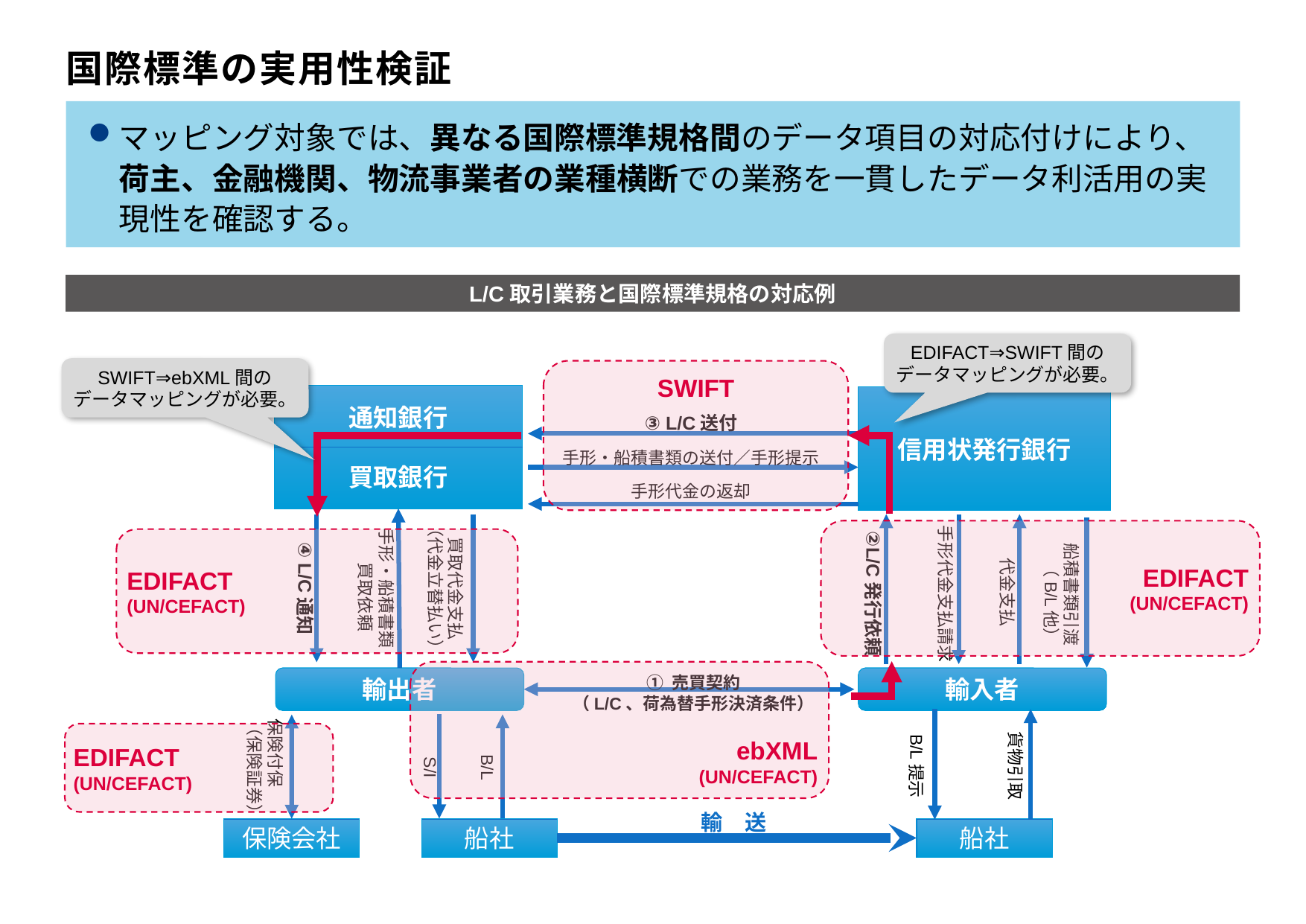

国際標準の実用性検証

マッピング対象では、異なる国際標準規格間のデータ項目の対応付けにより、荷主、金融機関、物流事業者の業種横断での業務を一貫したデータ利活用の実現性を確認する。
L/C取引業務と国際標準規格の対応例
EDIFACT⇒SWIFT間の
データマッピングが必要。
SWIFT⇒ebXML間の
データマッピングが必要。
SWIFT
通知銀行

買取銀行

信用状発行銀行

③ L/C送付
手形・船積書類の送付／手形提示
手形代金の返却
買取代金支払
（代金立替払い）
④ L/C通知
手形・船積書類
　買取依頼
代金支払
手形代金支払請求
②L/C発行依頼
船積書類引渡
　（B/L他）
EDIFACT
(UN/CEFACT)
EDIFACT
(UN/CEFACT)
ebXML
(UN/CEFACT)
輸出者
輸入者
① 売買契約
（L/C、荷為替手形決済条件）
貨物引取
B/L提示
保険付保
（保険証券）
S/I
B/L
EDIFACT
(UN/CEFACT)
輸　送
保険会社
船社
船社